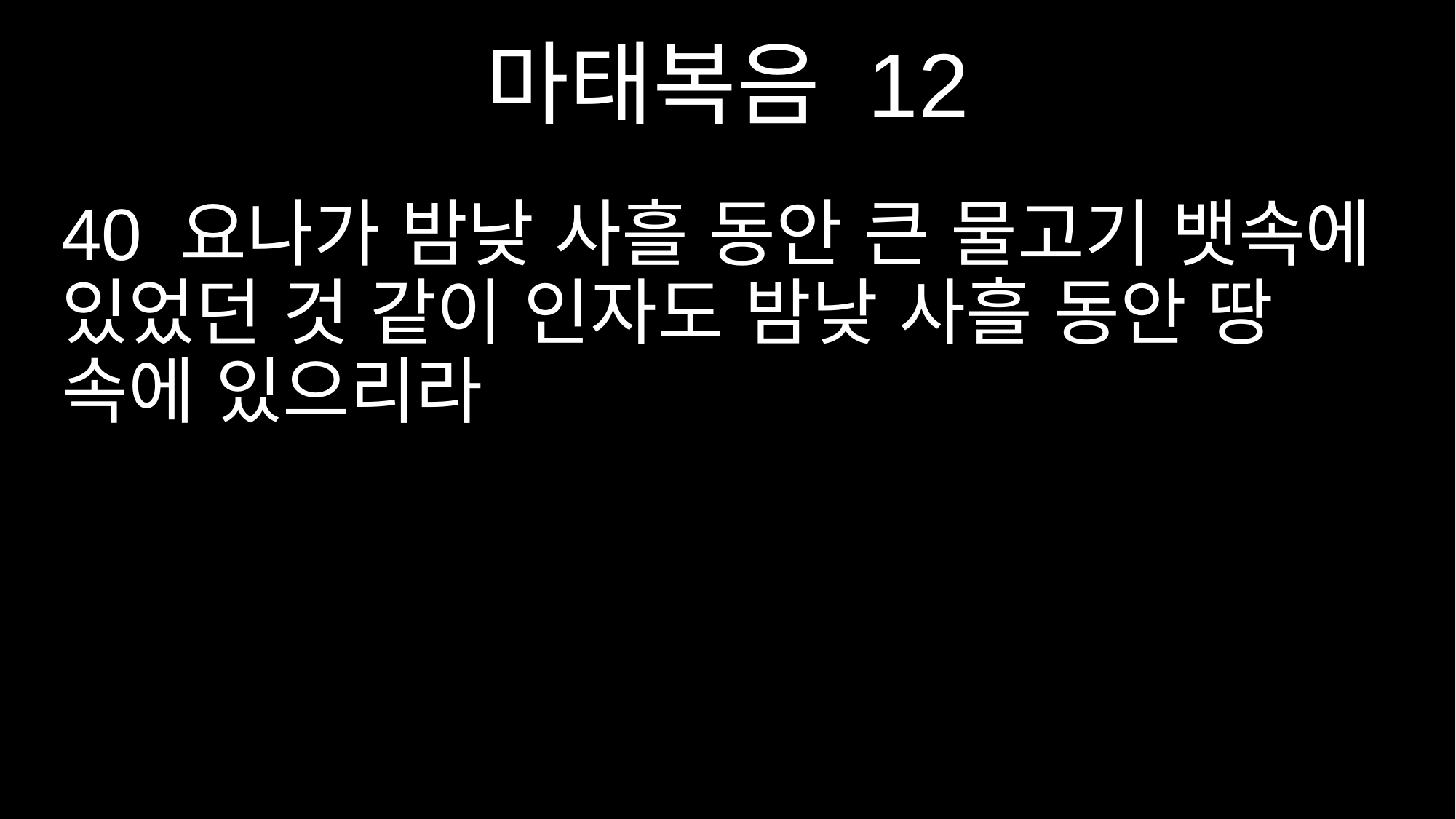

마태복음 12
40 요나가 밤낮 사흘 동안 큰 물고기 뱃속에 있었던 것 같이 인자도 밤낮 사흘 동안 땅 속에 있으리라